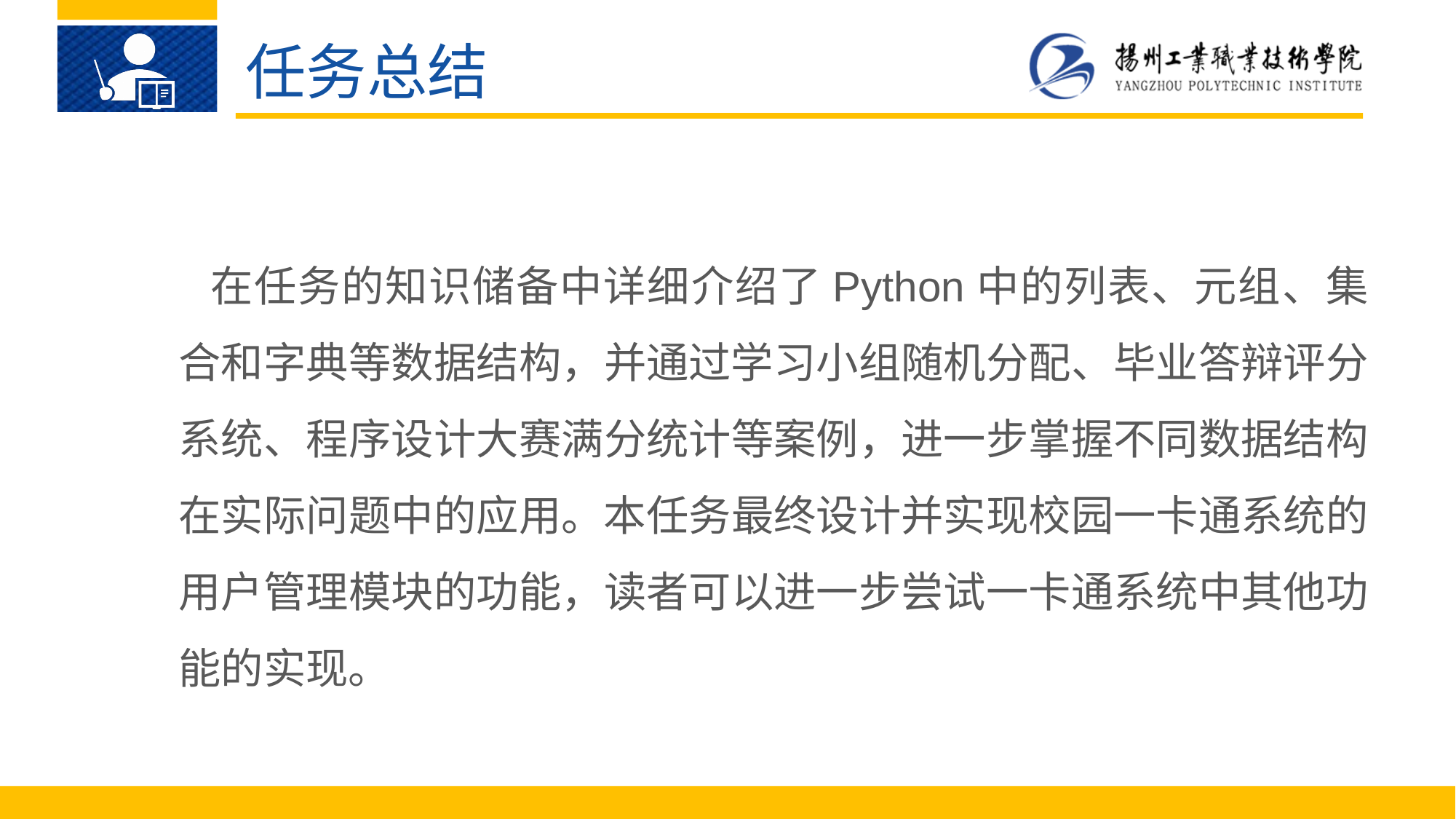

任务总结
在任务的知识储备中详细介绍了Python中的列表、元组、集合和字典等数据结构，并通过学习小组随机分配、毕业答辩评分系统、程序设计大赛满分统计等案例，进一步掌握不同数据结构在实际问题中的应用。本任务最终设计并实现校园一卡通系统的用户管理模块的功能，读者可以进一步尝试一卡通系统中其他功能的实现。